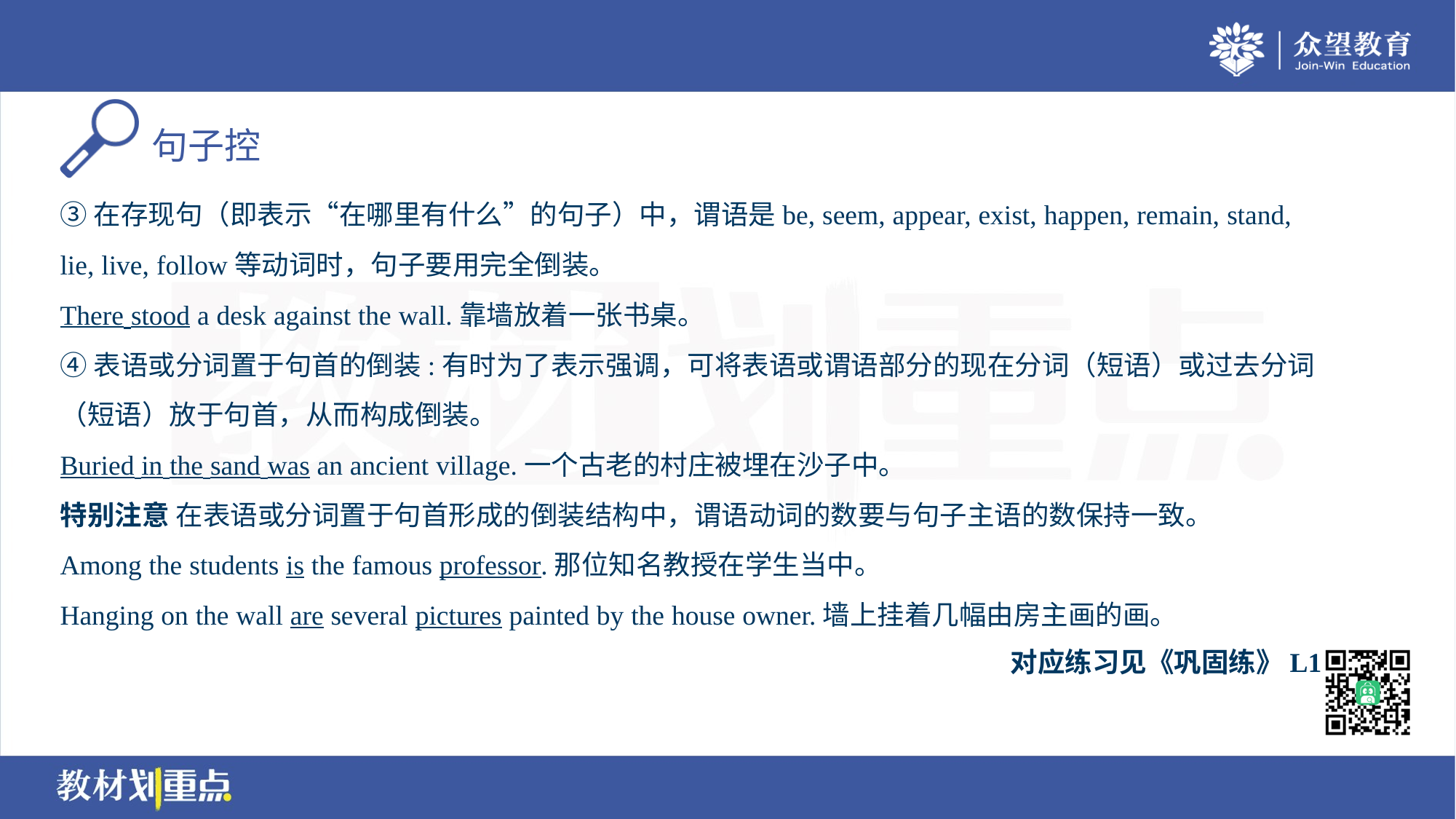

③在存现句（即表示“在哪里有什么”的句子）中，谓语是be, seem, appear, exist, happen, remain, stand,
lie, live, follow等动词时，句子要用完全倒装。
There stood a desk against the wall.靠墙放着一张书桌。
④表语或分词置于句首的倒装:有时为了表示强调，可将表语或谓语部分的现在分词（短语）或过去分词
（短语）放于句首，从而构成倒装。
Buried in the sand was an ancient village.一个古老的村庄被埋在沙子中。
特别注意 在表语或分词置于句首形成的倒装结构中，谓语动词的数要与句子主语的数保持一致。
Among the students is the famous professor.那位知名教授在学生当中。
Hanging on the wall are several pictures painted by the house owner.墙上挂着几幅由房主画的画。
对应练习见《巩固练》L1